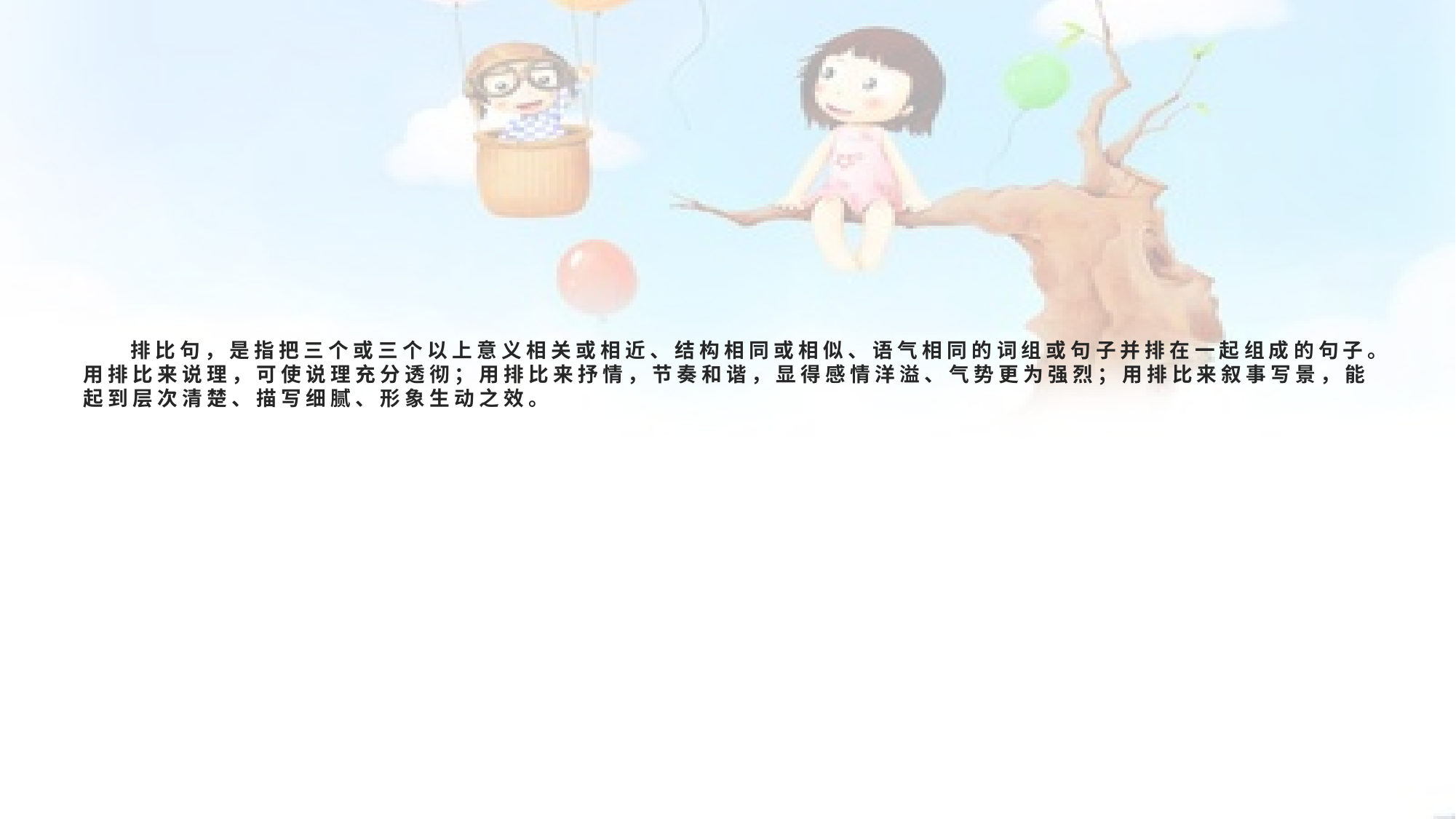

# 排比句，是指把三个或三个以上意义相关或相近、结构相同或相似、语气相同的词组或句子并排在一起组成的句子。用排比来说理，可使说理充分透彻；用排比来抒情，节奏和谐，显得感情洋溢、气势更为强烈；用排比来叙事写景，能起到层次清楚、描写细腻、形象生动之效。